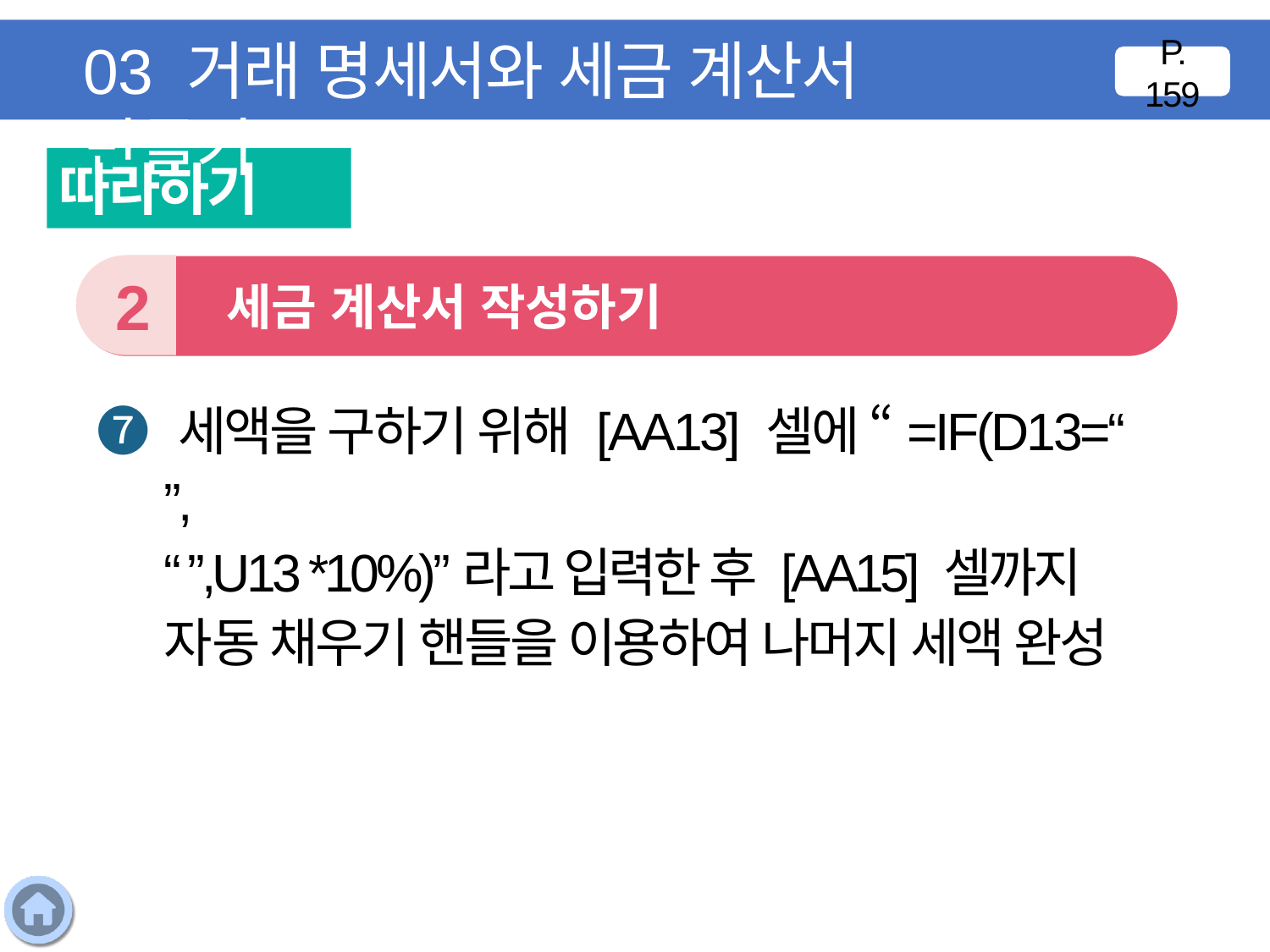

03 거래 명세서와 세금 계산서 만들기
P. 159
따라하기
2
        세금 계산서 작성하기
❼ 세액을 구하기 위해 [AA13] 셀에 “=IF(D13=“ ”,
“ ”,U13 *10%)”라고 입력한 후 [AA15] 셀까지 자동 채우기 핸들을 이용하여 나머지 세액 완성